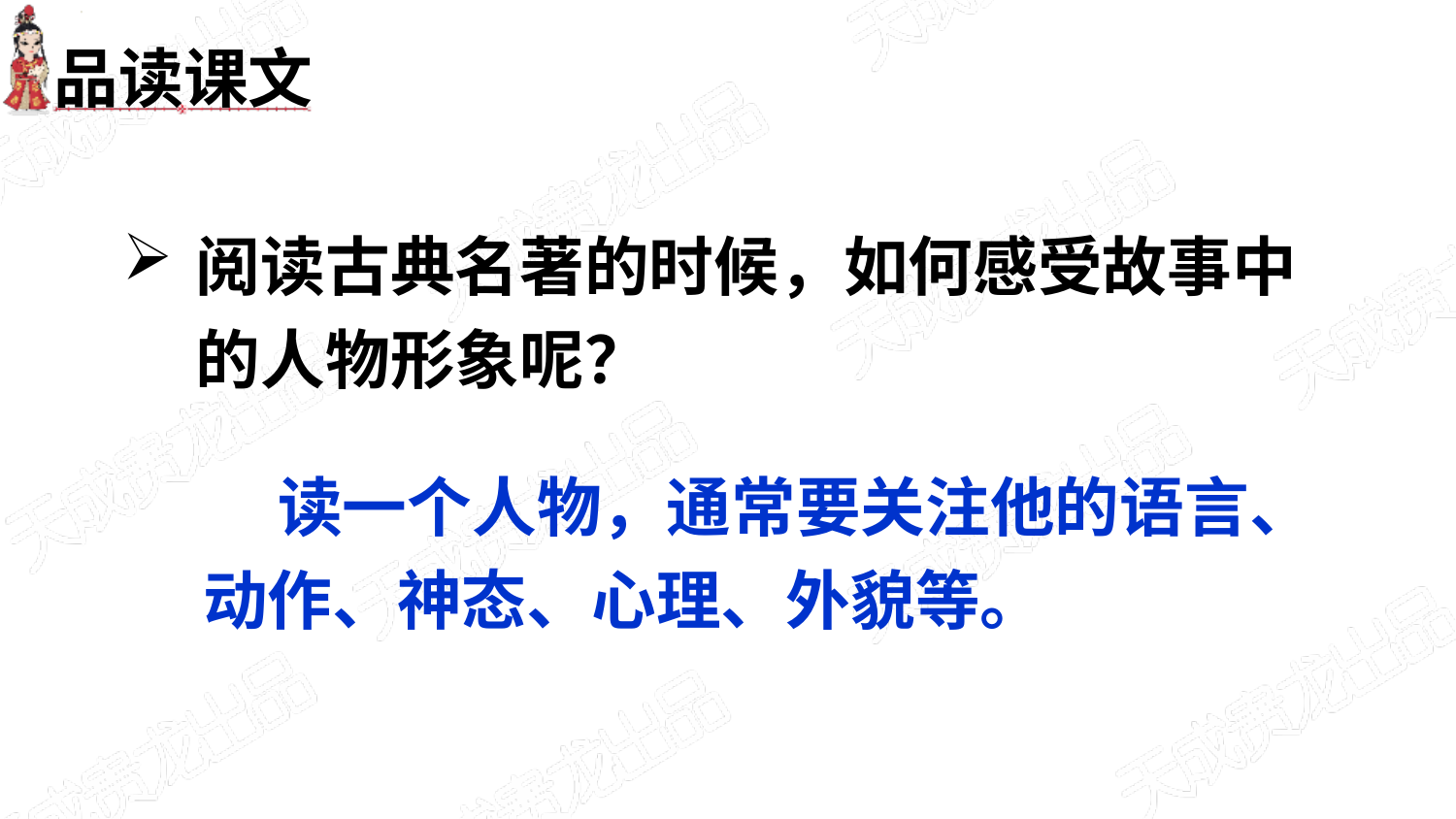

品读课文
阅读古典名著的时候，如何感受故事中的人物形象呢？
    读一个人物，通常要关注他的语言、动作、神态、心理、外貌等。